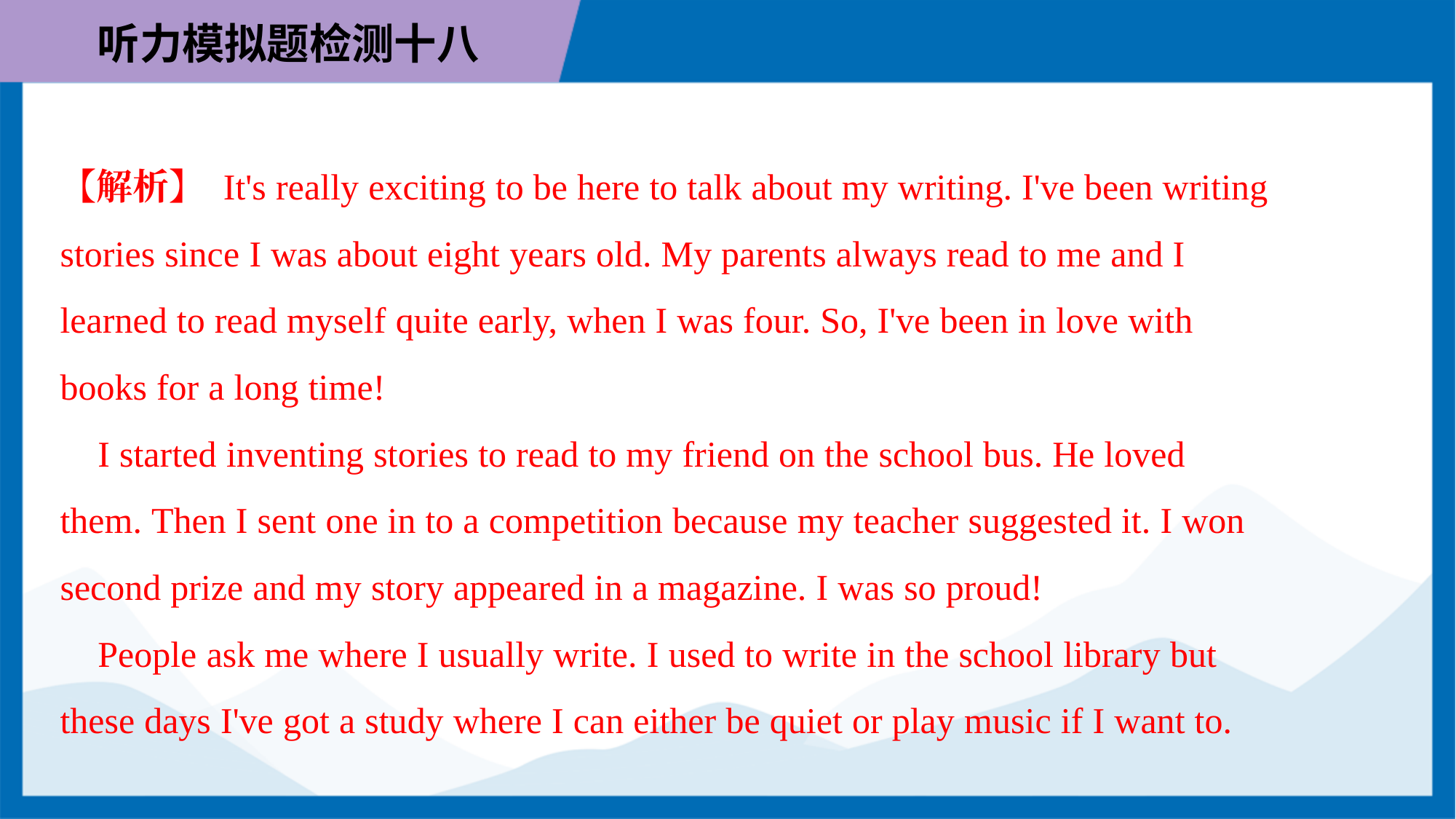

【解析】 It's really exciting to be here to talk about my writing. I've been writing
stories since I was about eight years old. My parents always read to me and I
learned to read myself quite early, when I was four. So, I've been in love with
books for a long time!
    I started inventing stories to read to my friend on the school bus. He loved
them. Then I sent one in to a competition because my teacher suggested it. I won
second prize and my story appeared in a magazine. I was so proud!
    People ask me where I usually write. I used to write in the school library but
these days I've got a study where I can either be quiet or play music if I want to.